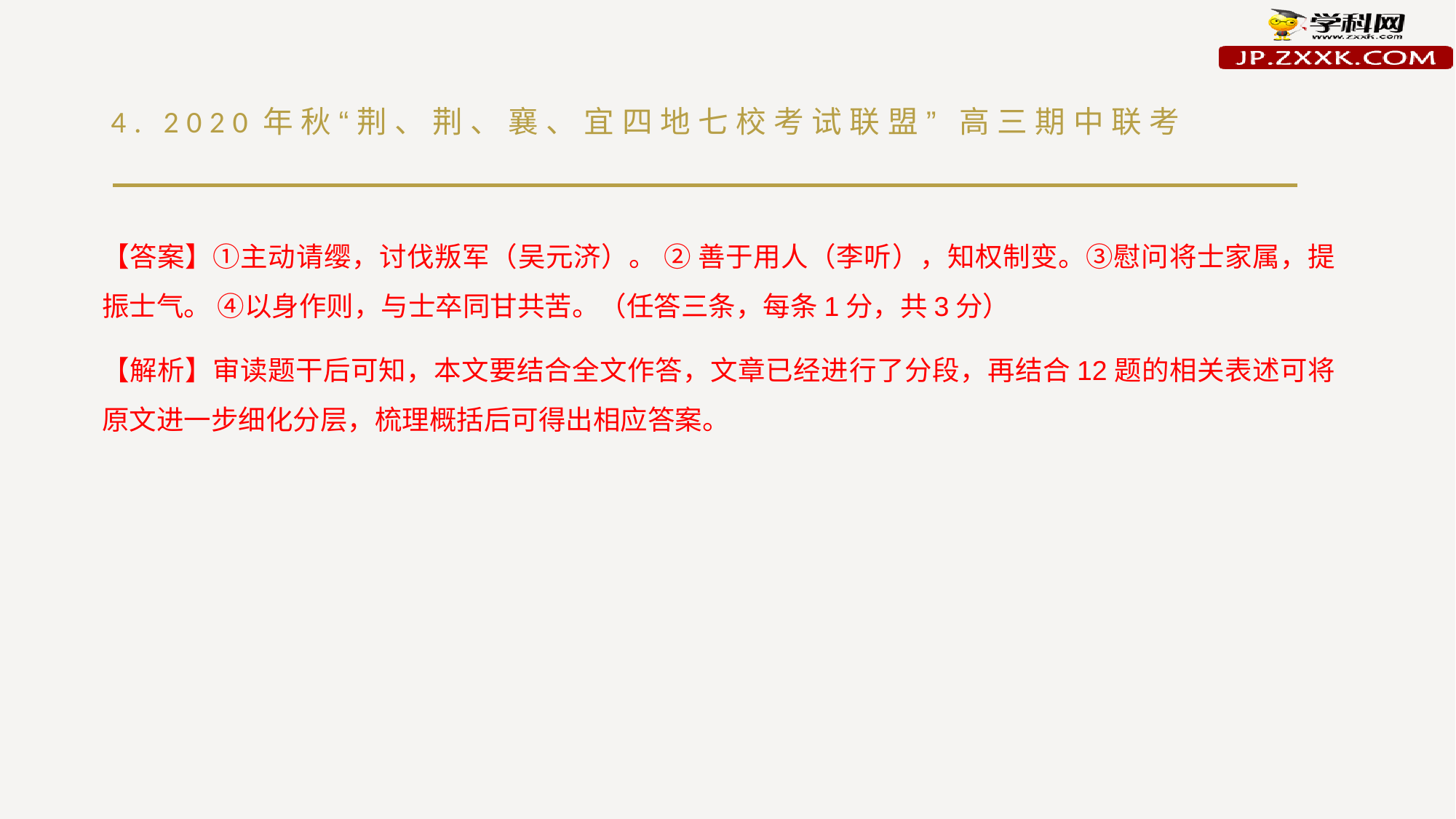

# 4. 2020年秋“荆、荆、襄、宜四地七校考试联盟” 高三期中联考
【答案】①主动请缨，讨伐叛军（吴元济）。 ② 善于用人（李听），知权制变。③慰问将士家属，提振士气。 ④以身作则，与士卒同甘共苦。（任答三条，每条1分，共3分）
【解析】审读题干后可知，本文要结合全文作答，文章已经进行了分段，再结合12题的相关表述可将原文进一步细化分层，梳理概括后可得出相应答案。